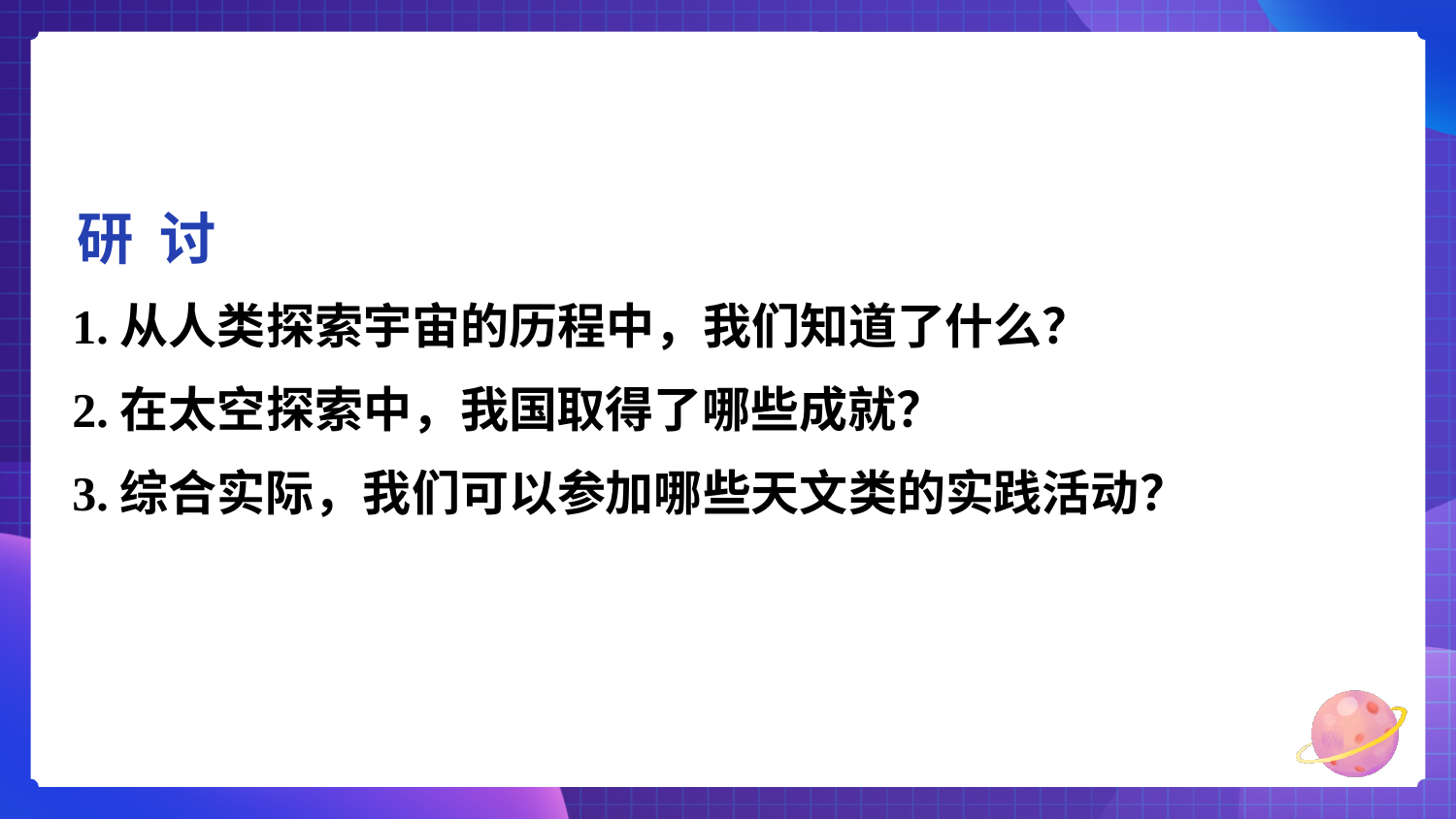

研  讨
1.从人类探索宇宙的历程中，我们知道了什么？
2.在太空探索中，我国取得了哪些成就？
3.综合实际，我们可以参加哪些天文类的实践活动？